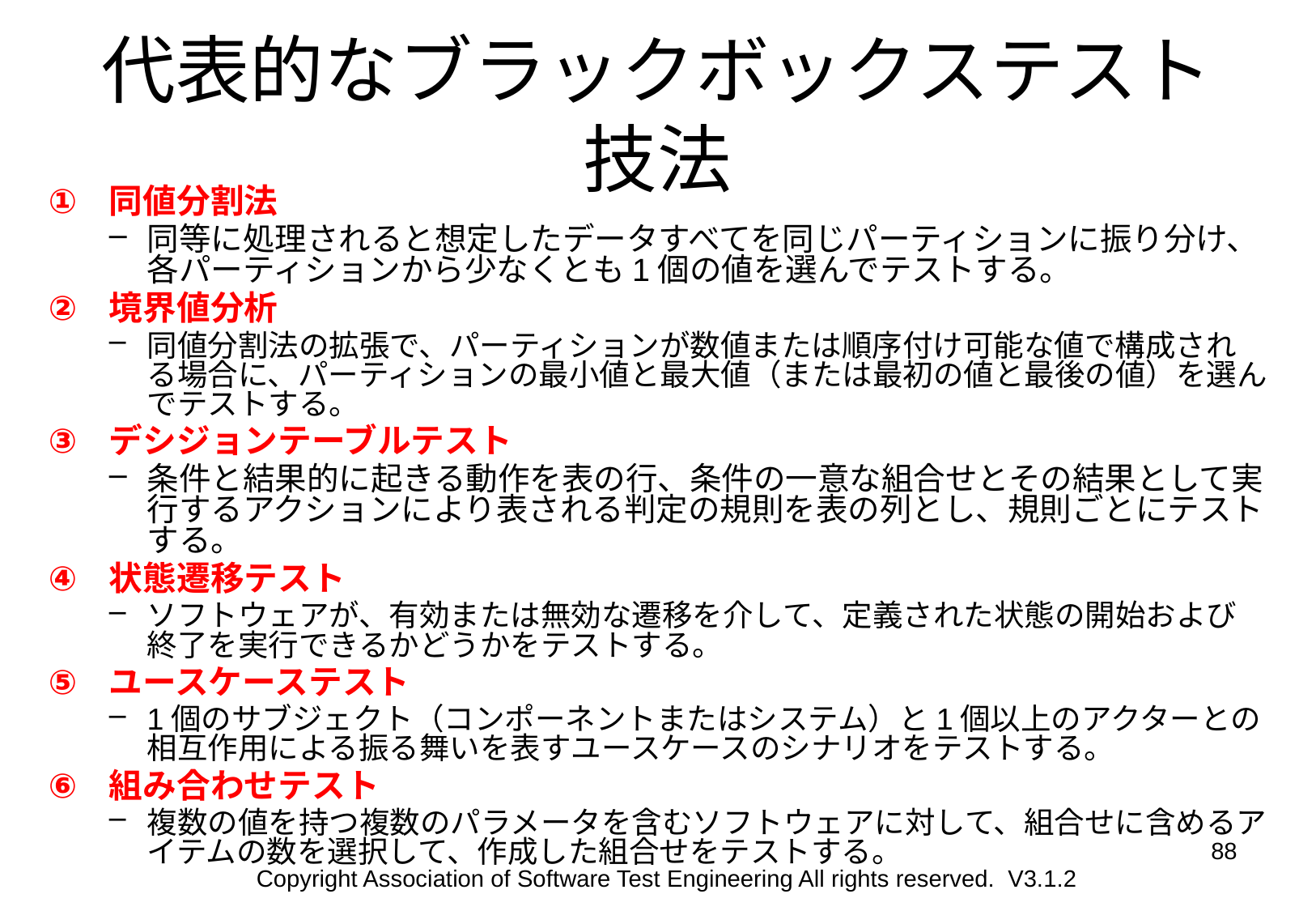

# 代表的なブラックボックステスト技法
同値分割法
同等に処理されると想定したデータすべてを同じパーティションに振り分け、各パーティションから少なくとも1個の値を選んでテストする。
境界値分析
同値分割法の拡張で、パーティションが数値または順序付け可能な値で構成される場合に、パーティションの最小値と最大値（または最初の値と最後の値）を選んでテストする。
デシジョンテーブルテスト
条件と結果的に起きる動作を表の行、条件の一意な組合せとその結果として実行するアクションにより表される判定の規則を表の列とし、規則ごとにテストする。
状態遷移テスト
ソフトウェアが、有効または無効な遷移を介して、定義された状態の開始および終了を実行できるかどうかをテストする。
ユースケーステスト
1個のサブジェクト（コンポーネントまたはシステム）と1個以上のアクターとの相互作用による振る舞いを表すユースケースのシナリオをテストする。
組み合わせテスト
複数の値を持つ複数のパラメータを含むソフトウェアに対して、組合せに含めるアイテムの数を選択して、作成した組合せをテストする。
88
Copyright Association of Software Test Engineering All rights reserved.  V3.1.2